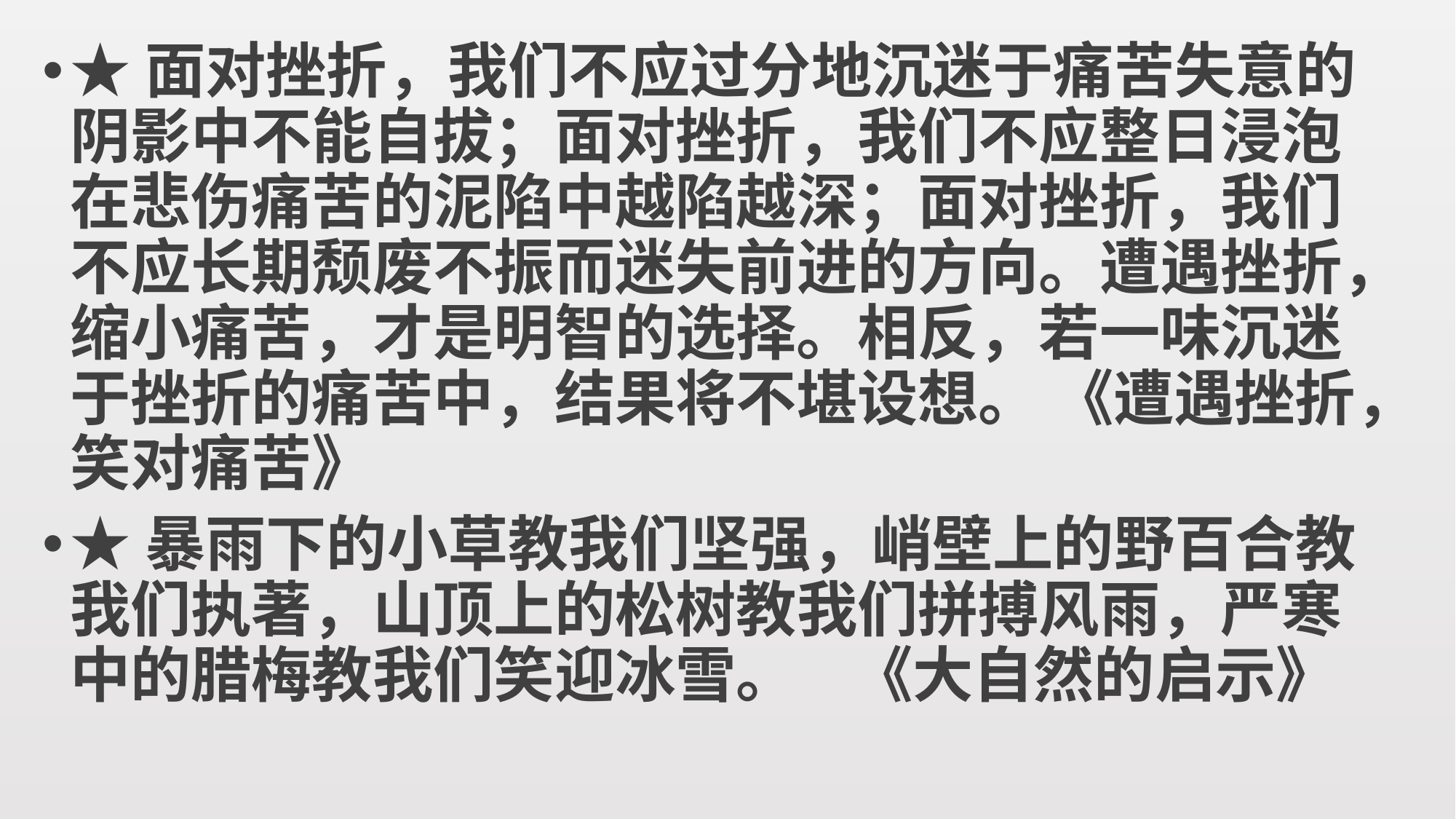

★面对挫折，我们不应过分地沉迷于痛苦失意的阴影中不能自拔；面对挫折，我们不应整日浸泡在悲伤痛苦的泥陷中越陷越深；面对挫折，我们不应长期颓废不振而迷失前进的方向。遭遇挫折，缩小痛苦，才是明智的选择。相反，若一味沉迷于挫折的痛苦中，结果将不堪设想。 《遭遇挫折，笑对痛苦》
★暴雨下的小草教我们坚强，峭壁上的野百合教我们执著，山顶上的松树教我们拼搏风雨，严寒中的腊梅教我们笑迎冰雪。    《大自然的启示》